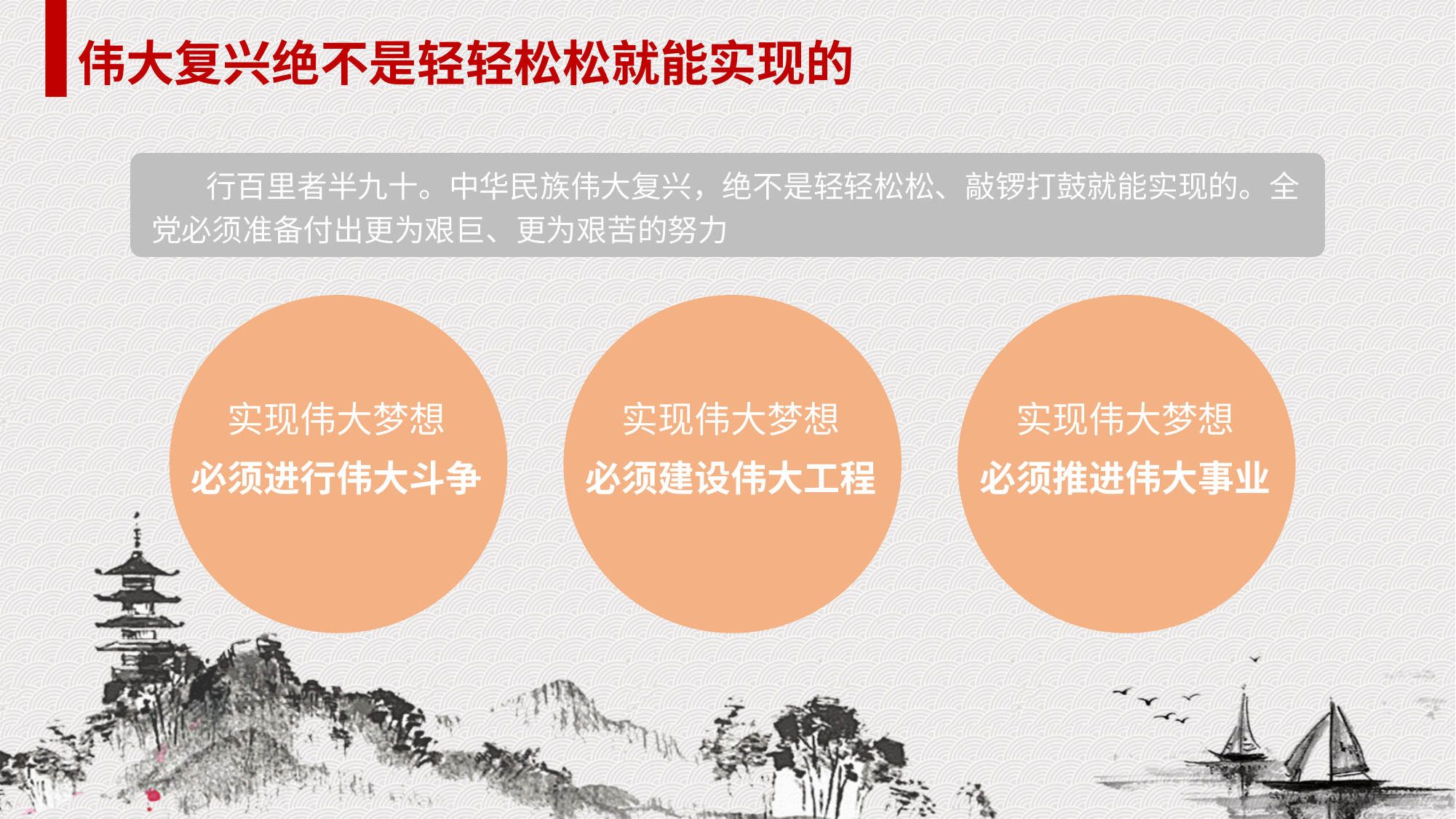

伟大复兴绝不是轻轻松松就能实现的

行百里者半九十。中华民族伟大复兴，绝不是轻轻松松、敲锣打鼓就能实现的。全党必须准备付出更为艰巨、更为艰苦的努力

实现伟大梦想
实现伟大梦想
实现伟大梦想
必须进行伟大斗争
必须建设伟大工程
必须推进伟大事业